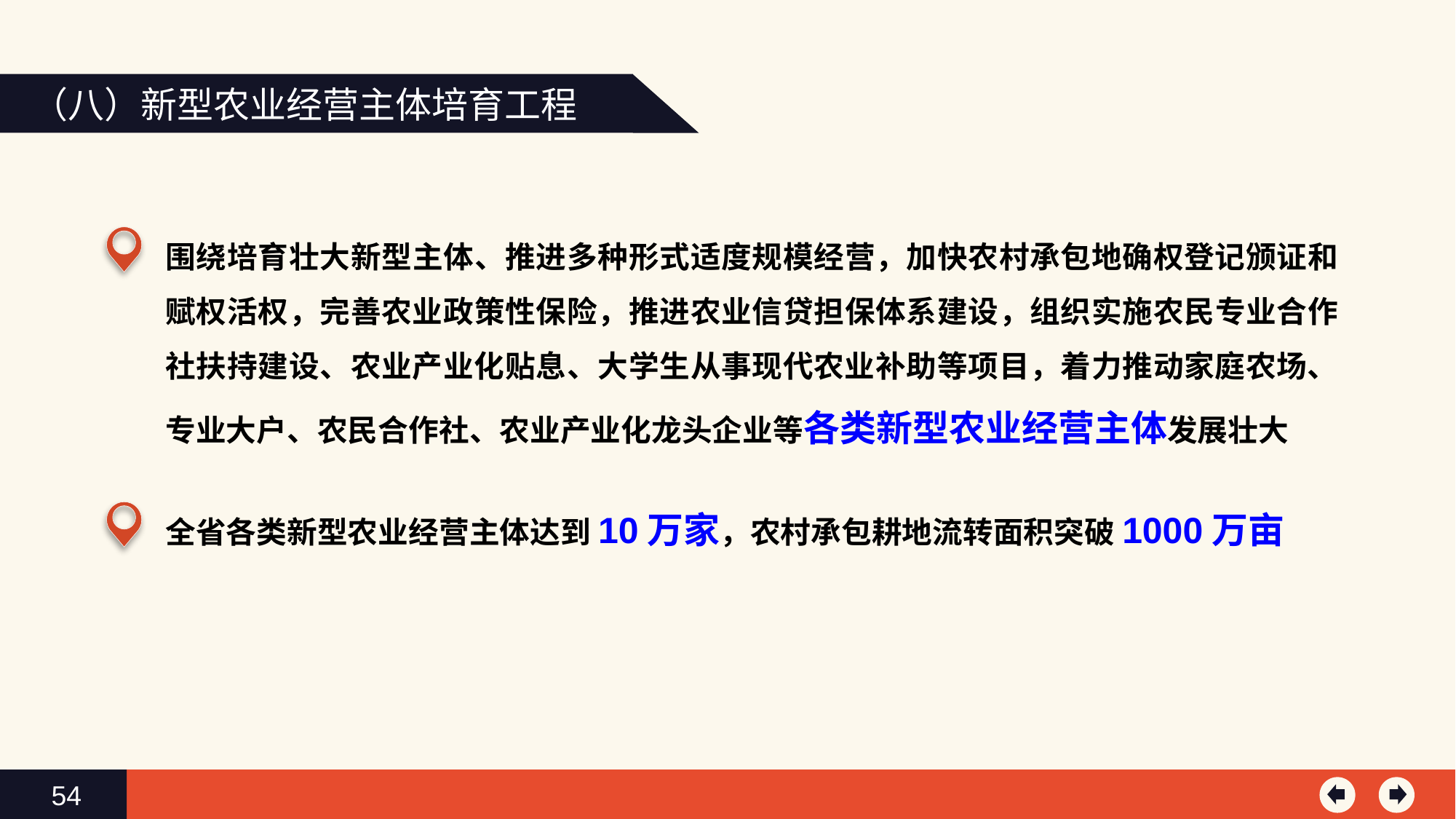

（八）新型农业经营主体培育工程
围绕培育壮大新型主体、推进多种形式适度规模经营，加快农村承包地确权登记颁证和赋权活权，完善农业政策性保险，推进农业信贷担保体系建设，组织实施农民专业合作社扶持建设、农业产业化贴息、大学生从事现代农业补助等项目，着力推动家庭农场、专业大户、农民合作社、农业产业化龙头企业等各类新型农业经营主体发展壮大
全省各类新型农业经营主体达到10万家，农村承包耕地流转面积突破1000万亩

54